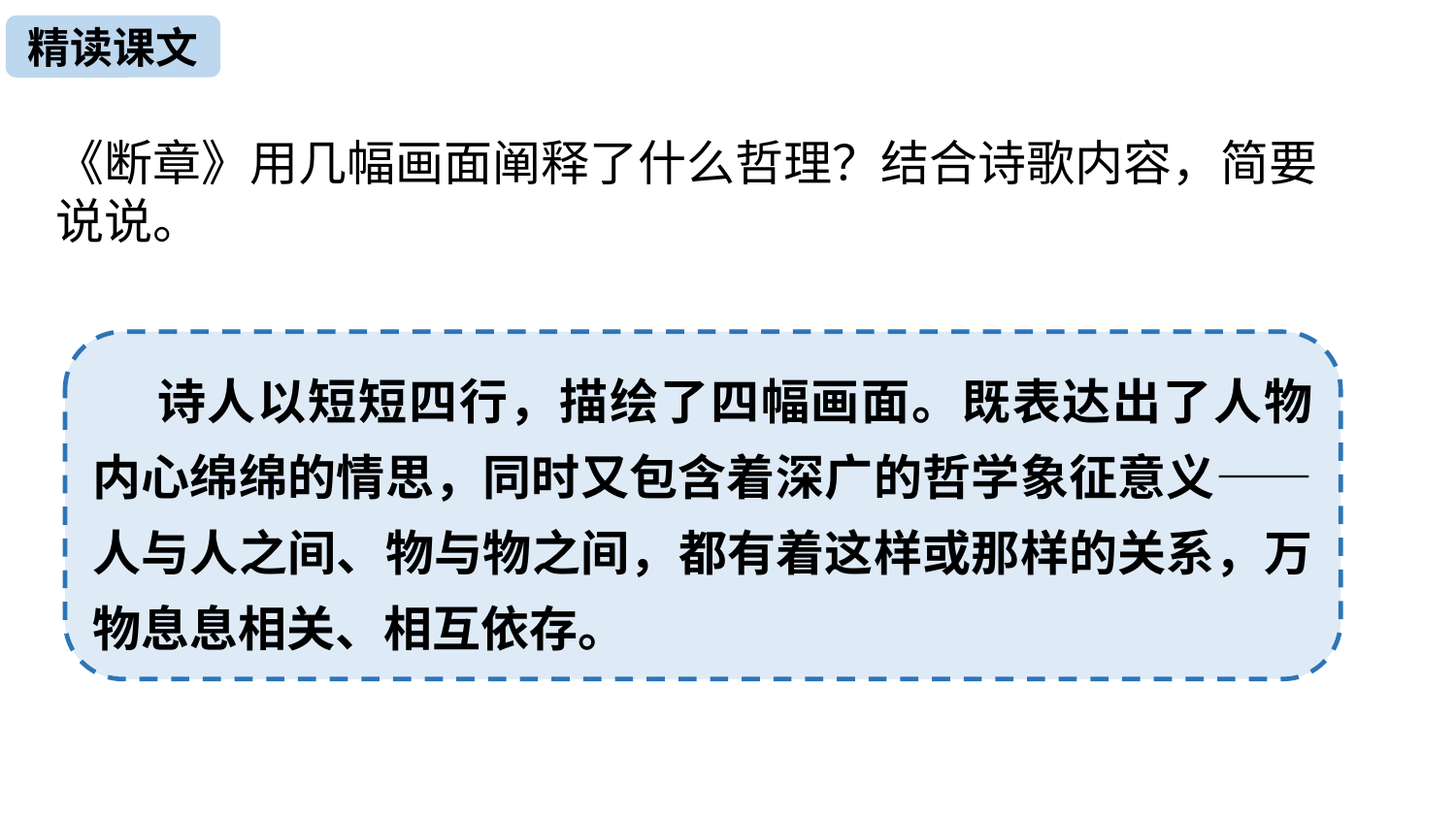

精读课文
《断章》用几幅画面阐释了什么哲理？结合诗歌内容，简要说说。
    诗人以短短四行，描绘了四幅画面。既表达出了人物内心绵绵的情思，同时又包含着深广的哲学象征意义——人与人之间、物与物之间，都有着这样或那样的关系，万物息息相关、相互依存。